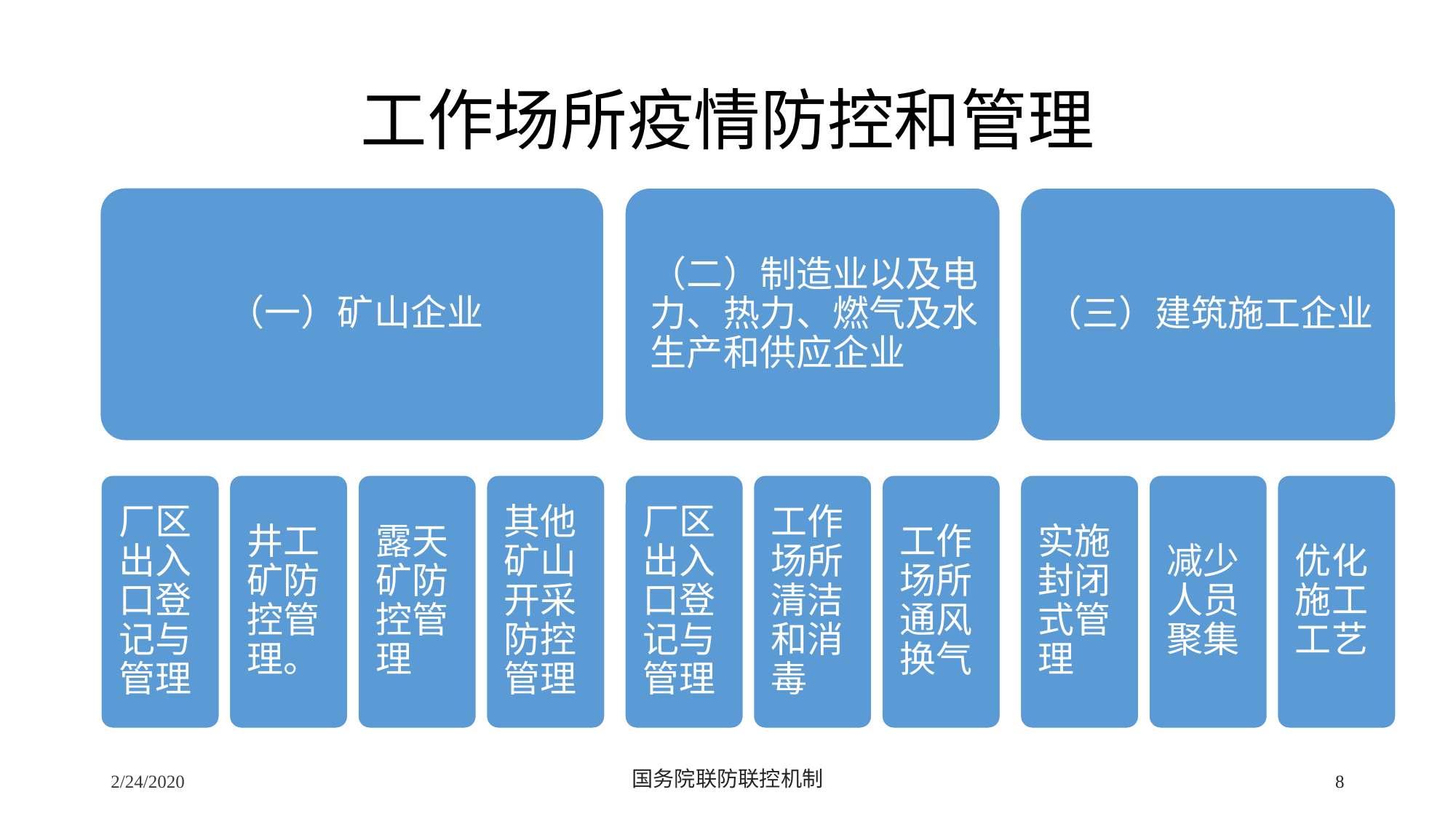

# 工作场所疫情防控和管理
（一）矿山企业
厂区出入口登记与管理
井工矿防控管理。
露天矿防控管理
其他矿山开采防控管理
（二）制造业以及电力、热力、燃气及水生产和供应企业
厂区出入口登记与管理
工作场所清洁和消毒
工作场所通风换气
（三）建筑施工企业
实施封闭式管理
减少人员聚集
优化施工工艺
2/24/2020
国务院联防联控机制
8